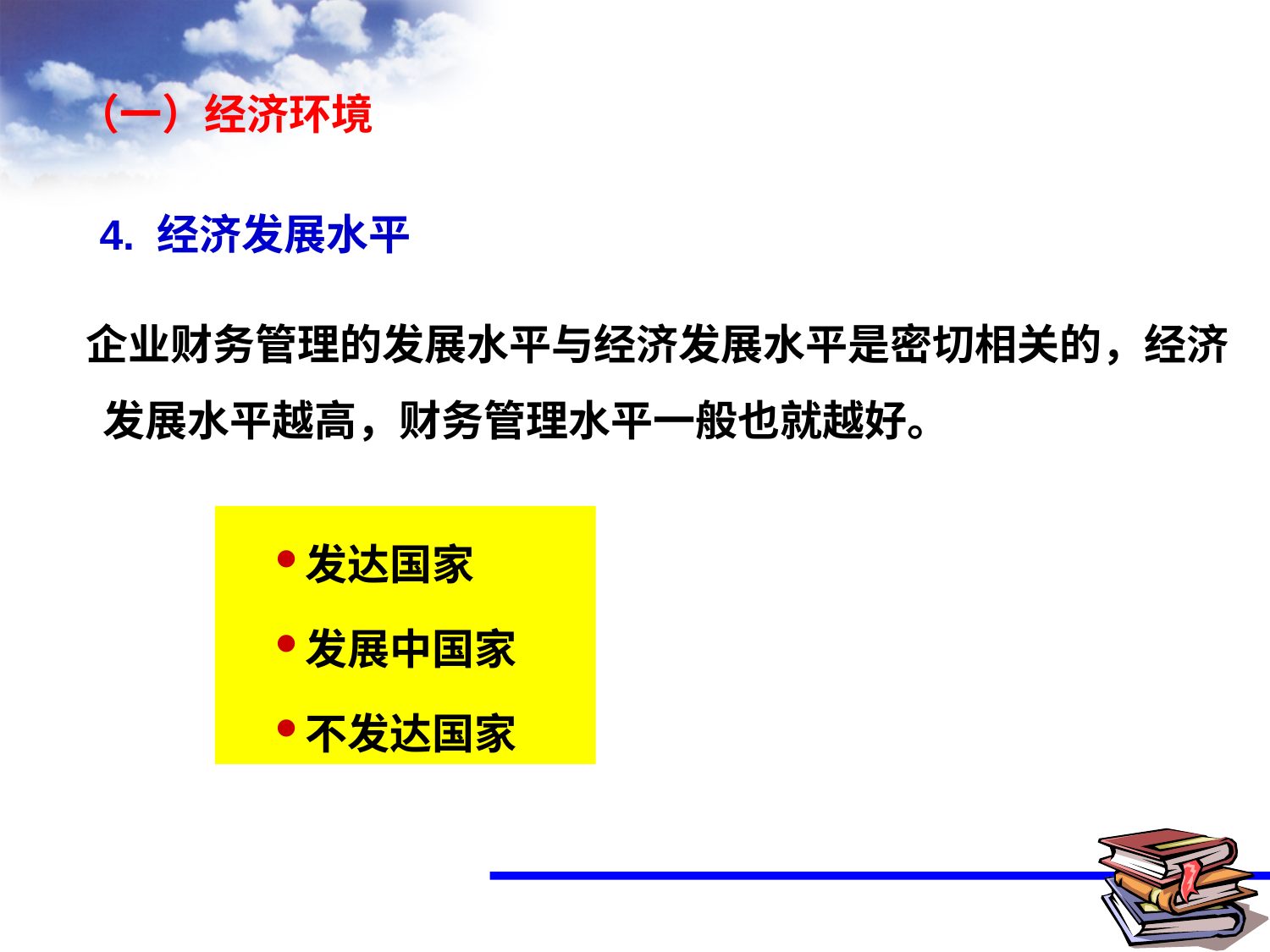

（一）经济环境
 4. 经济发展水平
    企业财务管理的发展水平与经济发展水平是密切相关的，经济发展水平越高，财务管理水平一般也就越好。
发达国家
发展中国家
不发达国家